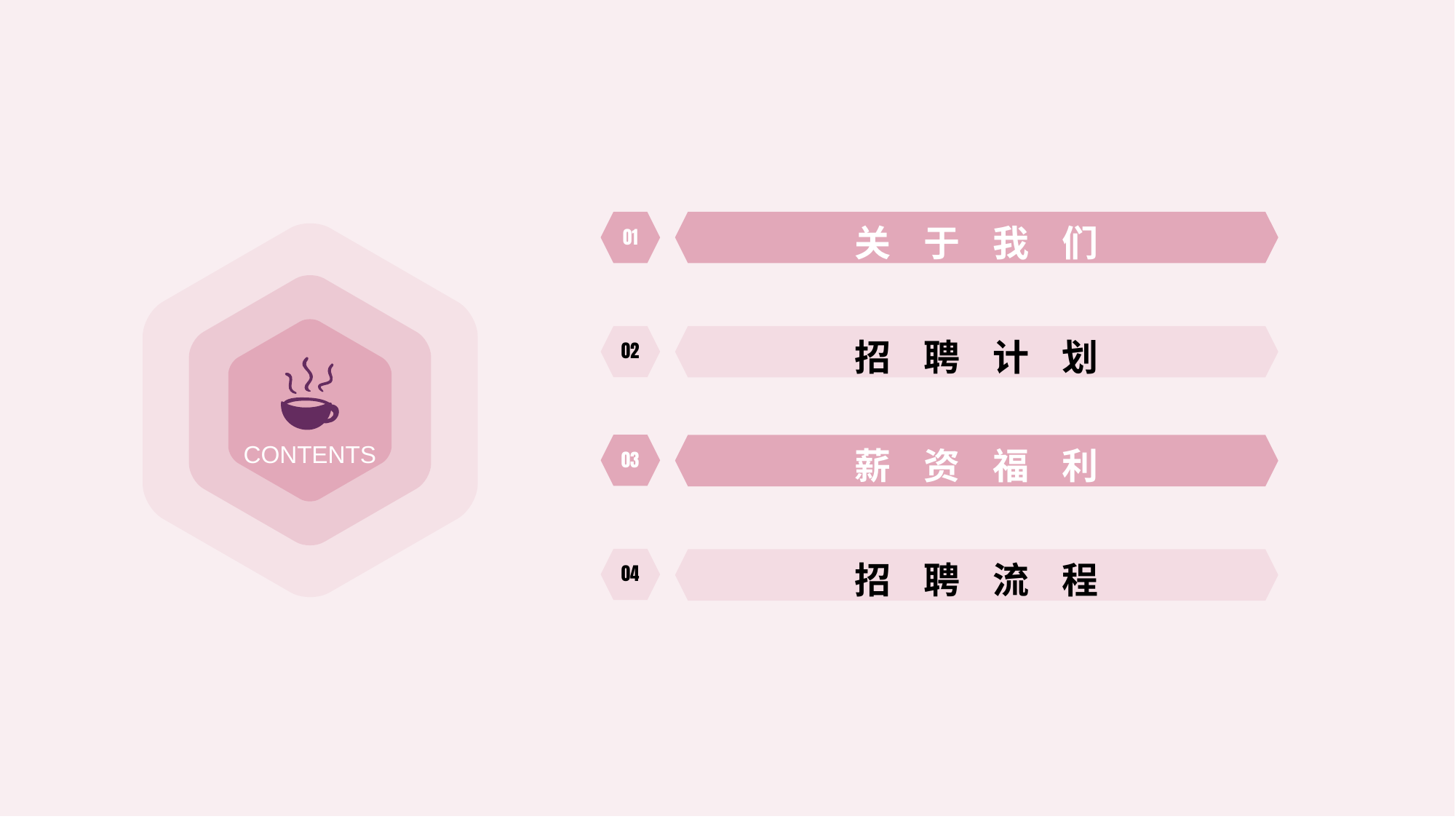

关    于    我    们
01

CONTENTS

02
招    聘    计    划

03
薪    资    福    利
04
招    聘    流    程